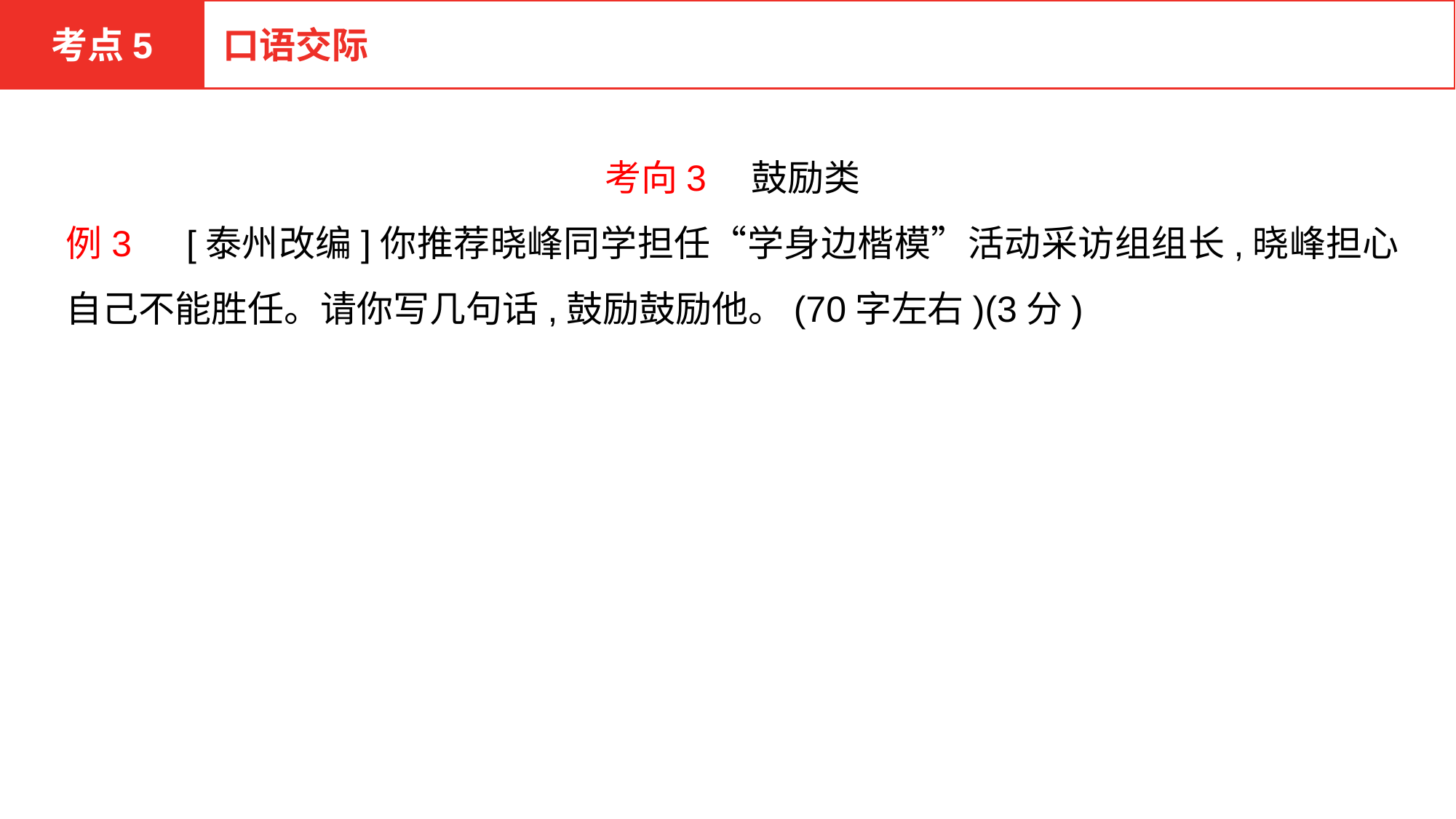

考点5
口语交际
考向3　鼓励类
例3　[泰州改编]你推荐晓峰同学担任“学身边楷模”活动采访组组长,晓峰担心自己不能胜任。请你写几句话,鼓励鼓励他。(70字左右)(3分)